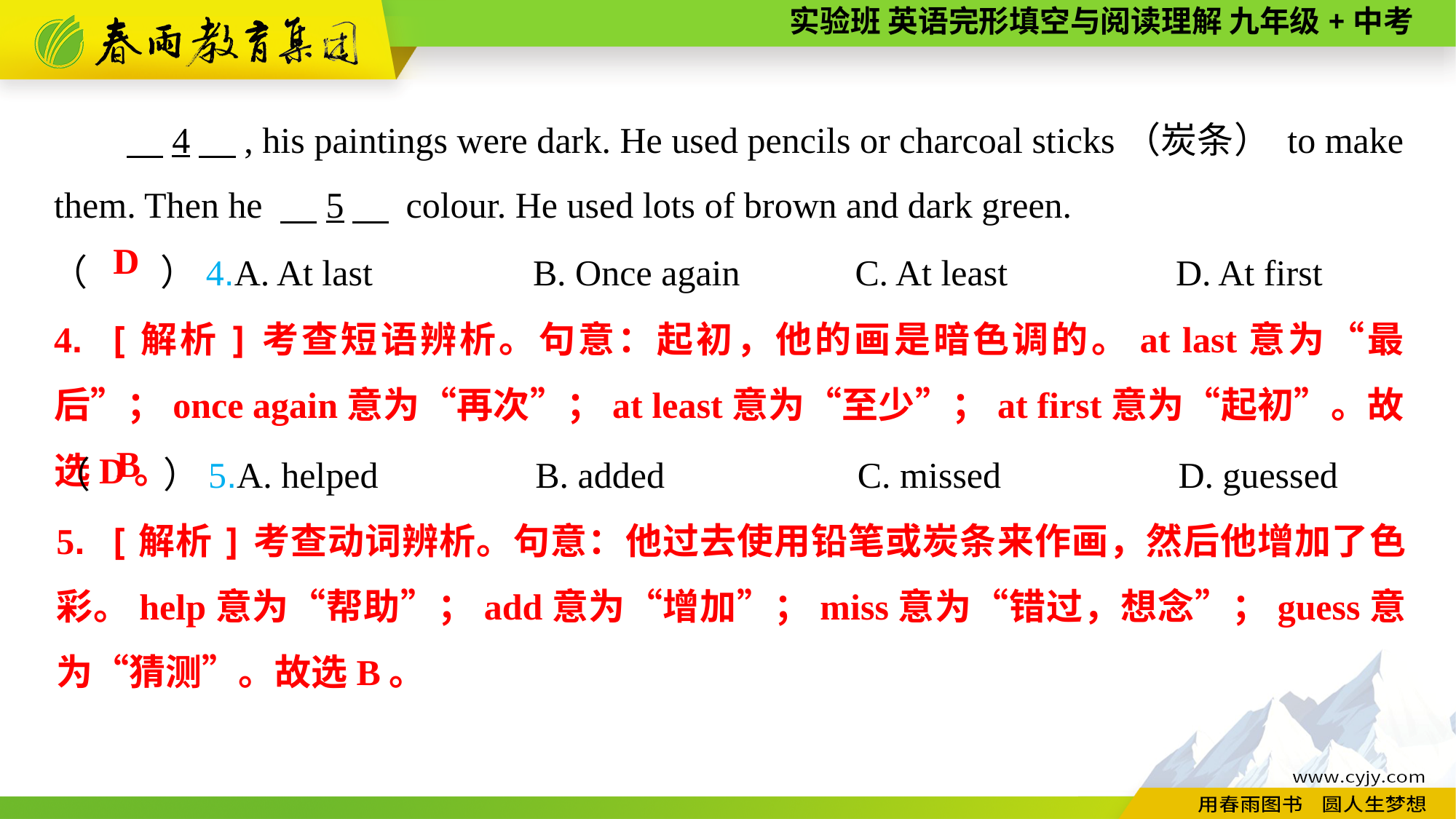

4　, his paintings were dark. He used pencils or charcoal sticks（炭条） to make them. Then he 　5　 colour. He used lots of brown and dark green.
（　　）4.A. At last	B. Once again	C. At least	D. At first
D
4. [解析]考查短语辨析。句意：起初，他的画是暗色调的。at last意为“最后”；once again意为“再次”；at least意为“至少”；at first意为“起初”。故选D。
（　　）5.A. helped	B. added	C. missed	D. guessed
B
5. [解析]考查动词辨析。句意：他过去使用铅笔或炭条来作画，然后他增加了色彩。help意为“帮助”；add意为“增加”；miss意为“错过，想念”；guess意为“猜测”。故选B。